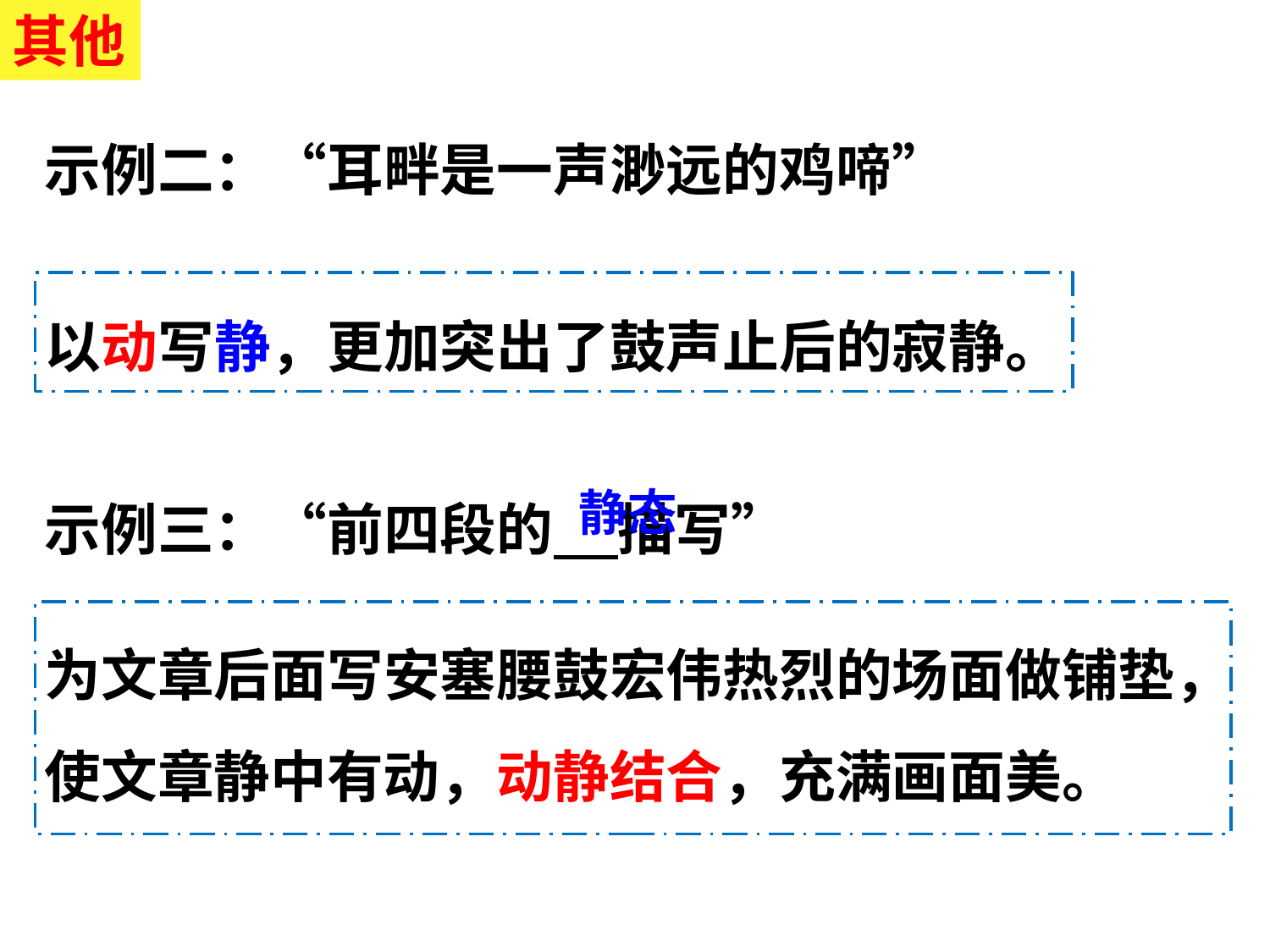

其他
示例二：“耳畔是一声渺远的鸡啼”
以动写静，更加突出了鼓声止后的寂静。
示例三：“前四段的     描写”
静态
为文章后面写安塞腰鼓宏伟热烈的场面做铺垫，使文章静中有动，动静结合，充满画面美。